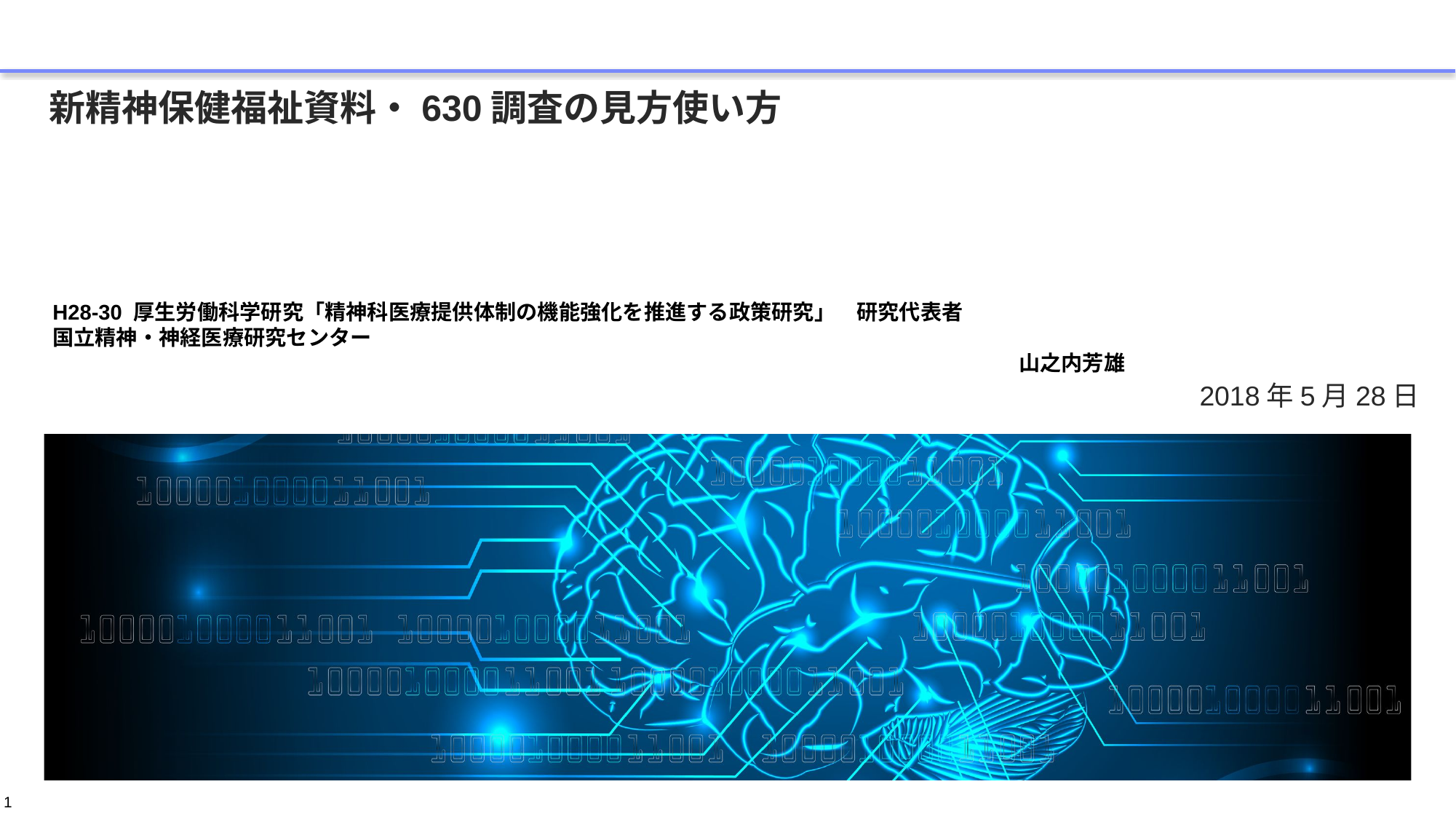

# 新精神保健福祉資料・630調査の見方使い方
H28-30 厚生労働科学研究「精神科医療提供体制の機能強化を推進する政策研究」　研究代表者
国立精神・神経医療研究センター
山之内芳雄

2018年5月28日